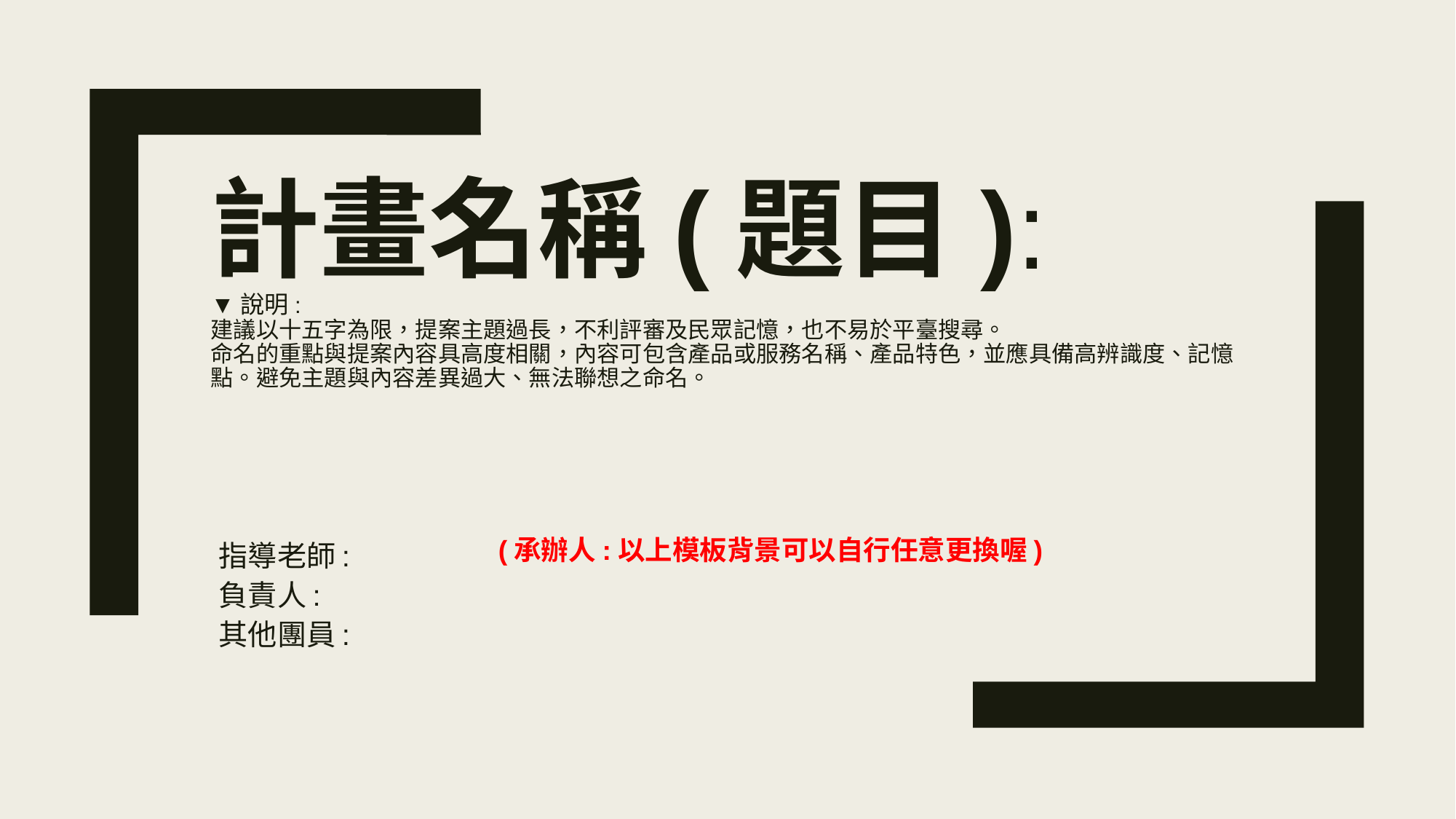

# 計畫名稱(題目): ▼說明: 建議以十五字為限，提案主題過長，不利評審及民眾記憶，也不易於平臺搜尋。 命名的重點與提案內容具高度相關，內容可包含產品或服務名稱、產品特色，並應具備高辨識度、記憶點。避免主題與內容差異過大、無法聯想之命名。
指導老師:
負責人:
其他團員:
(承辦人:以上模板背景可以自行任意更換喔)